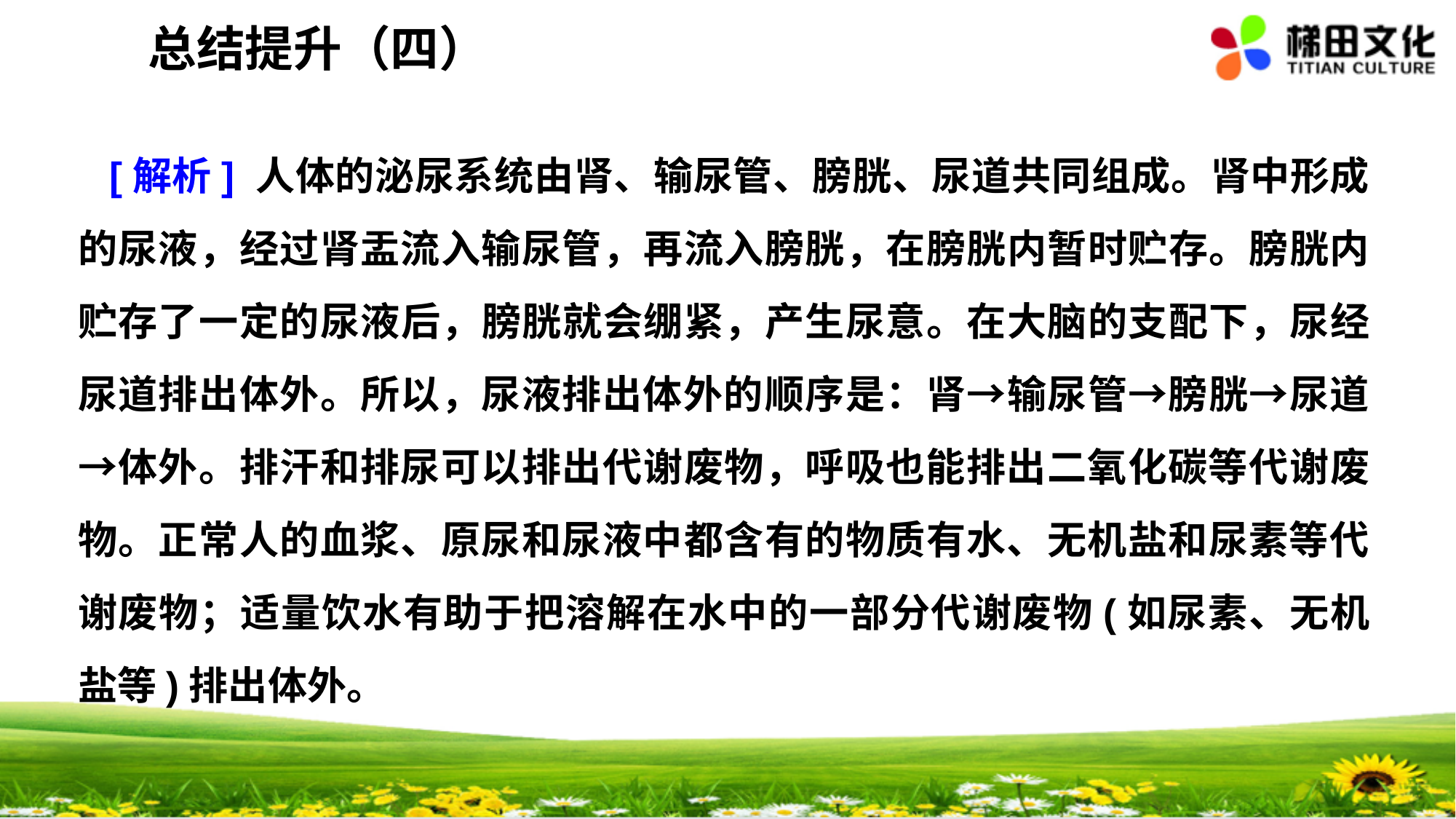

总结提升（四）
[解析] 人体的泌尿系统由肾、输尿管、膀胱、尿道共同组成。肾中形成的尿液，经过肾盂流入输尿管，再流入膀胱，在膀胱内暂时贮存。膀胱内贮存了一定的尿液后，膀胱就会绷紧，产生尿意。在大脑的支配下，尿经尿道排出体外。所以，尿液排出体外的顺序是：肾→输尿管→膀胱→尿道→体外。排汗和排尿可以排出代谢废物，呼吸也能排出二氧化碳等代谢废物。正常人的血浆、原尿和尿液中都含有的物质有水、无机盐和尿素等代谢废物；适量饮水有助于把溶解在水中的一部分代谢废物(如尿素、无机盐等)排出体外。